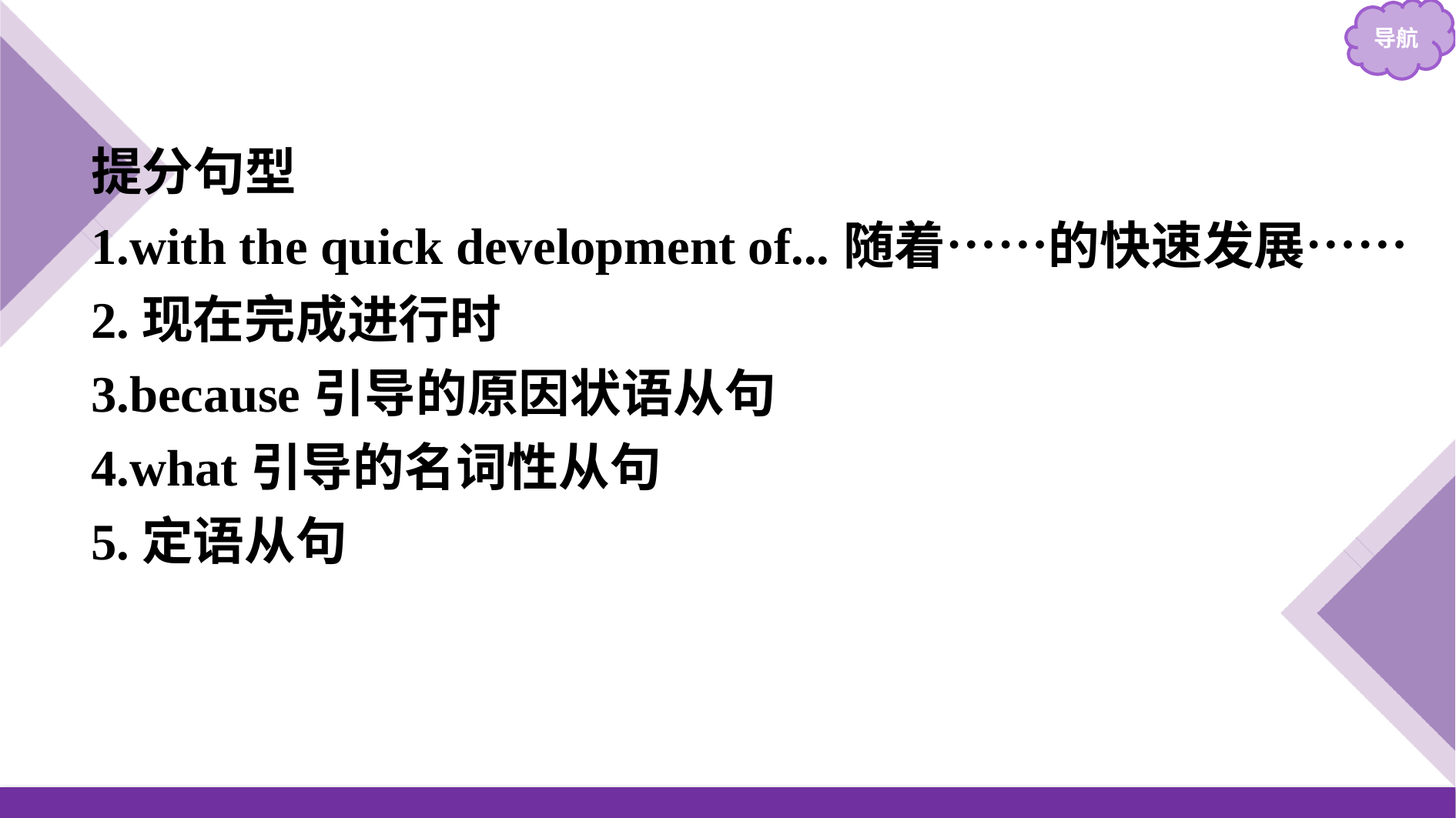

提分句型
1.with the quick development of...随着……的快速发展……
2.现在完成进行时
3.because引导的原因状语从句
4.what引导的名词性从句
5.定语从句